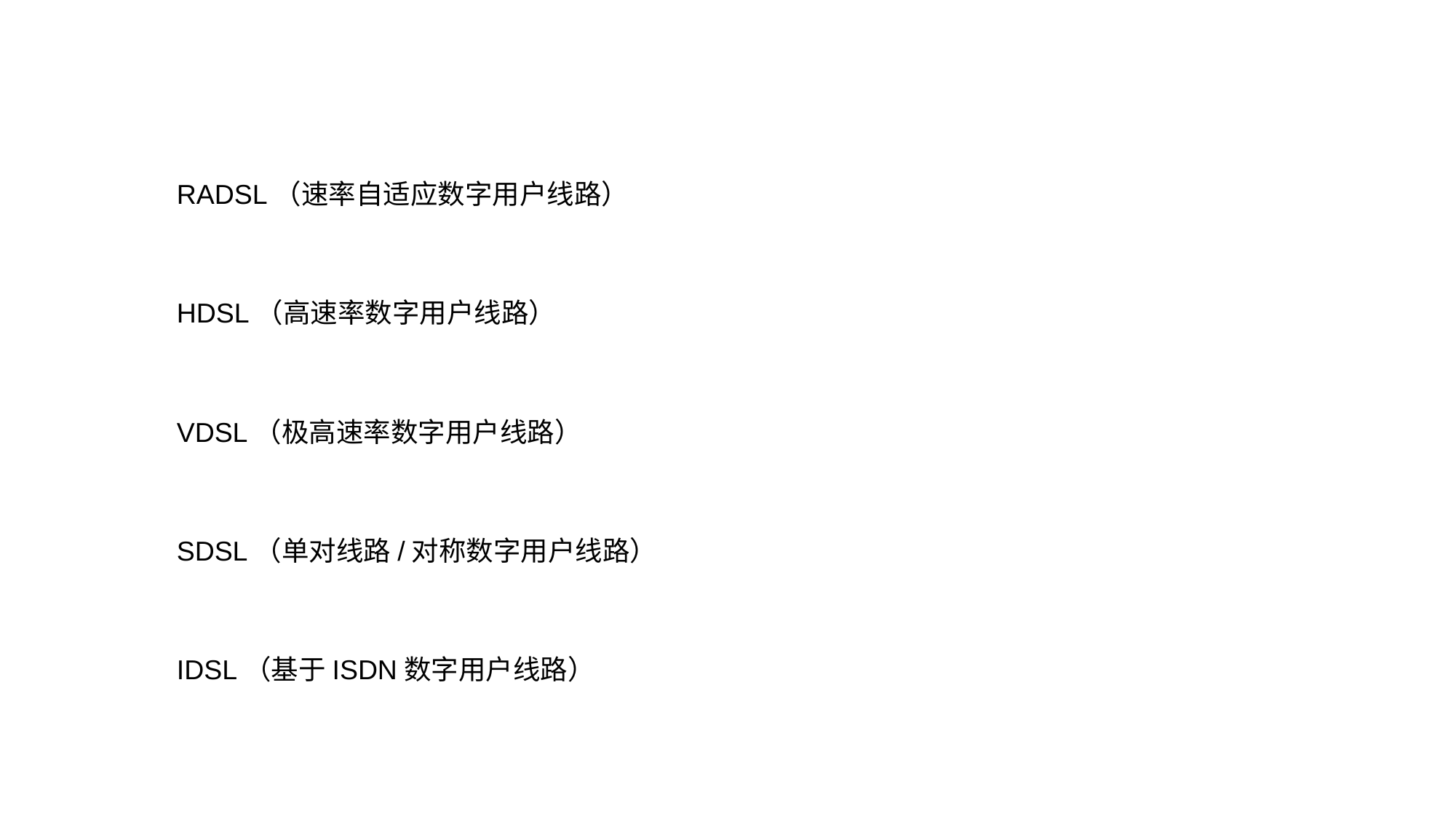

RADSL（速率自适应数字用户线路）
HDSL（高速率数字用户线路）
VDSL（极高速率数字用户线路）
SDSL（单对线路/对称数字用户线路）
IDSL（基于ISDN数字用户线路）